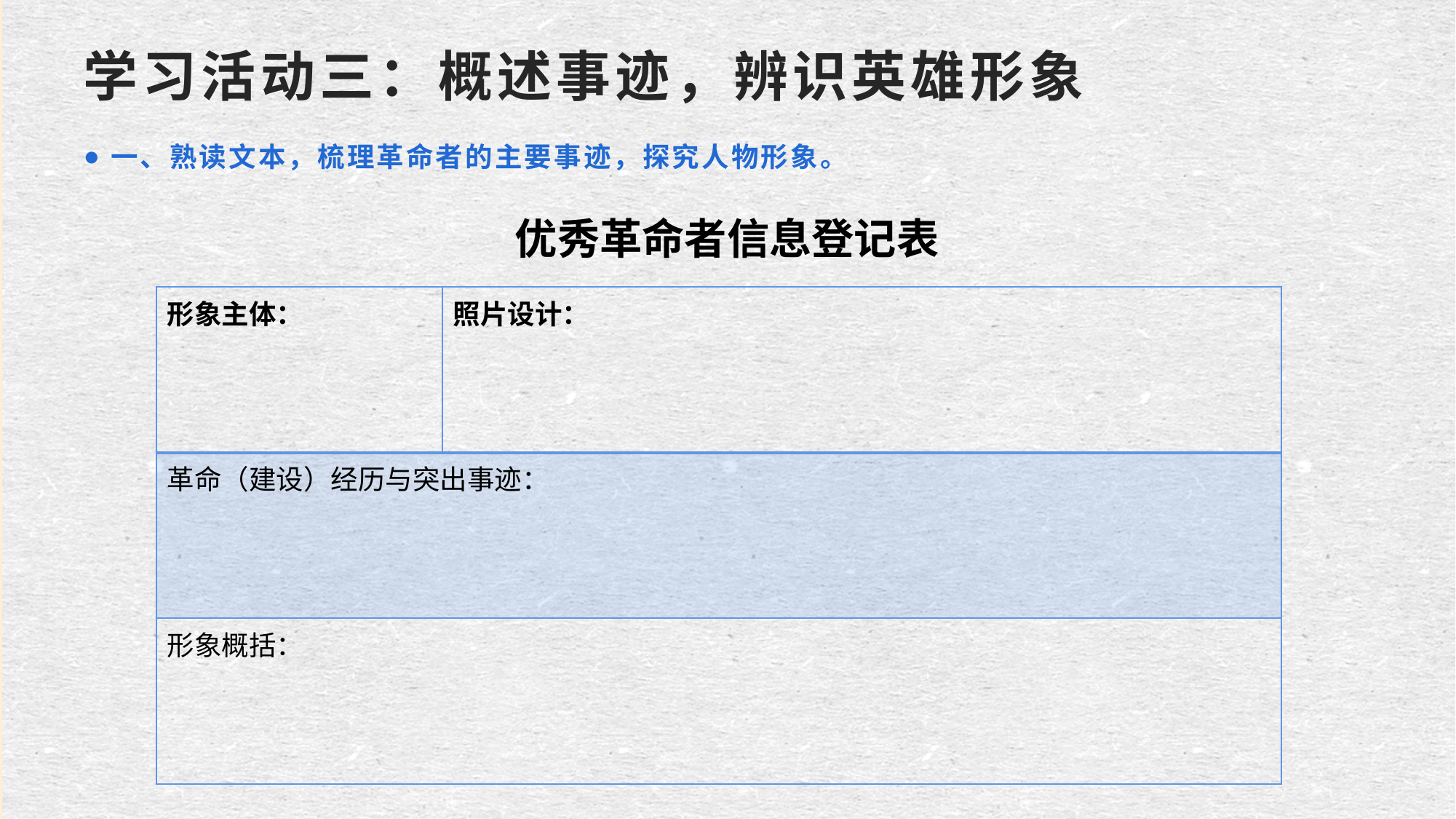

# 学习活动三：概述事迹，辨识英雄形象
一、熟读文本，梳理革命者的主要事迹，探究人物形象。
优秀革命者信息登记表
| 形象主体： | 照片设计： |
| --- | --- |
| 革命（建设）经历与突出事迹： |  |
| 形象概括： |  |